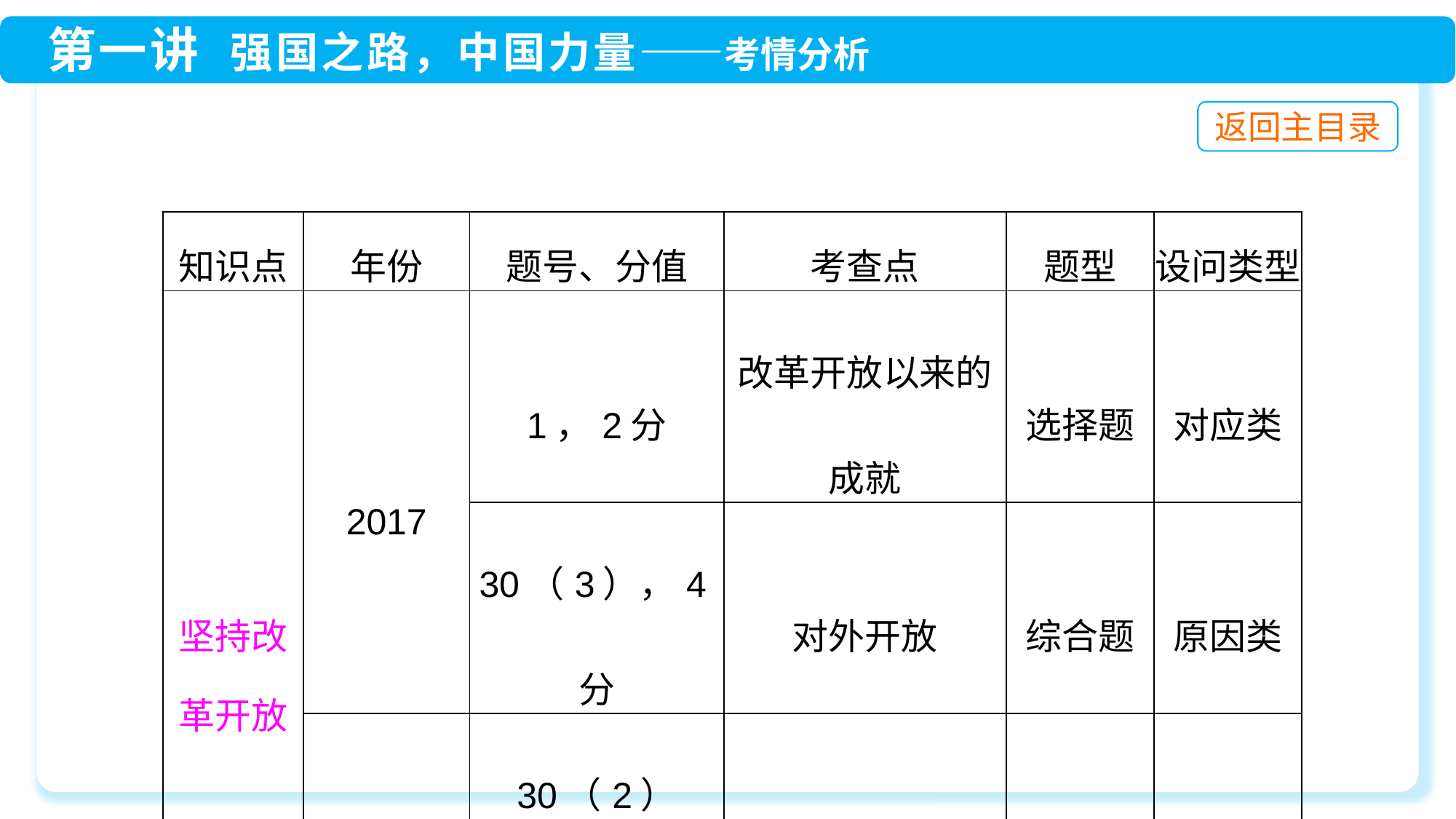

| 知识点 | 年份 | 题号、分值 | 考查点 | 题型 | 设问类型 |
| --- | --- | --- | --- | --- | --- |
| 坚持改 革开放 | 2017 | 1，2分 | 改革开放以来的成就 | 选择题 | 对应类 |
|  |  | 30（3），4分 | 对外开放 | 综合题 | 原因类 |
|  | 2015 | 30（2）（3）（4），10分 | 对外开放的基本国策 | 综合题 | 概括类、作用类 |